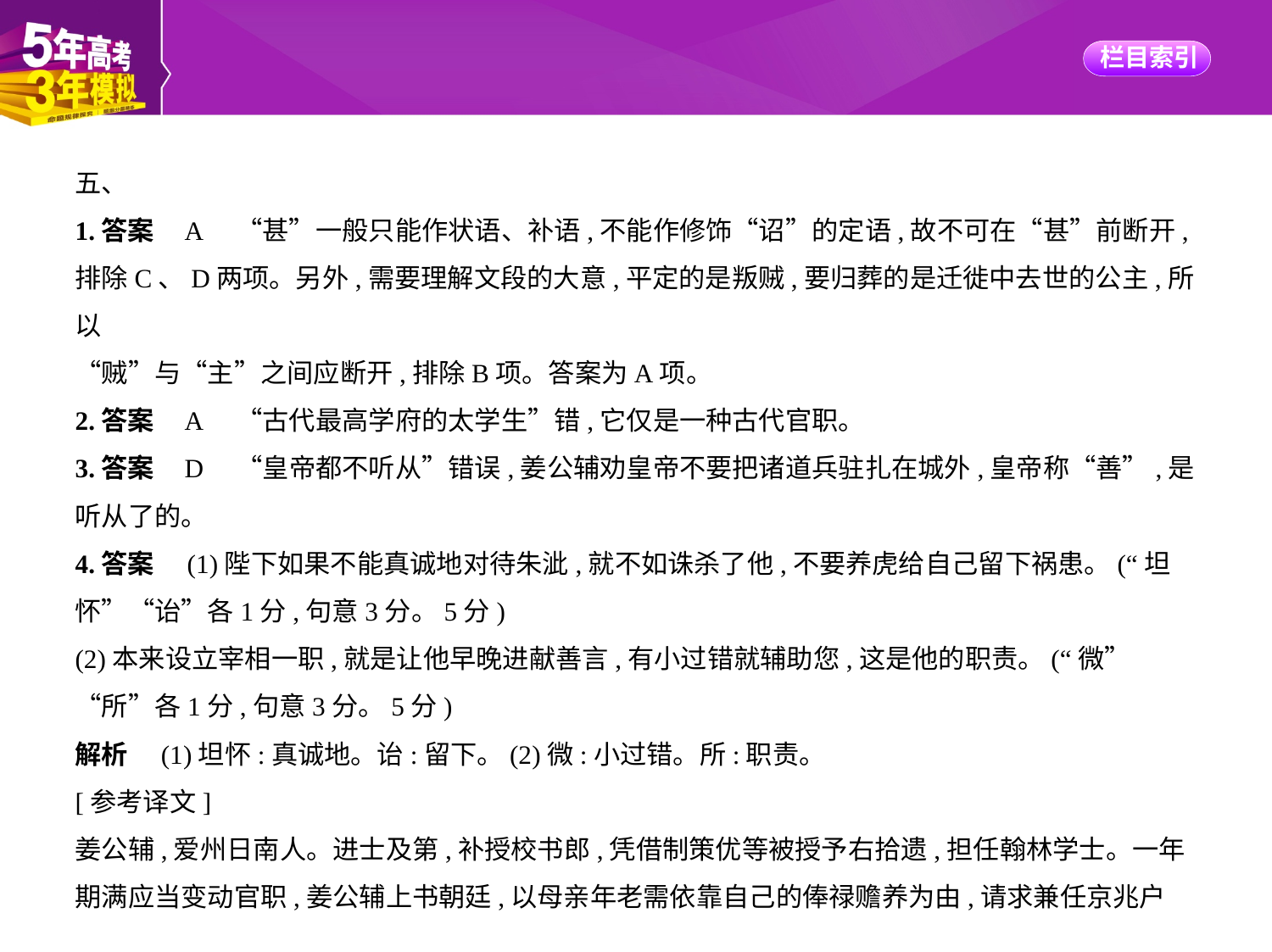

五、
1.答案    A　“甚”一般只能作状语、补语,不能作修饰“诏”的定语,故不可在“甚”前断开,
排除C、D两项。另外,需要理解文段的大意,平定的是叛贼,要归葬的是迁徙中去世的公主,所以
“贼”与“主”之间应断开,排除B项。答案为A项。
2.答案    A　“古代最高学府的太学生”错,它仅是一种古代官职。
3.答案    D　“皇帝都不听从”错误,姜公辅劝皇帝不要把诸道兵驻扎在城外,皇帝称“善”,是
听从了的。
4.答案　(1)陛下如果不能真诚地对待朱泚,就不如诛杀了他,不要养虎给自己留下祸患。(“坦
怀”“诒”各1分,句意3分。5分)
(2)本来设立宰相一职,就是让他早晚进献善言,有小过错就辅助您,这是他的职责。(“微”
“所”各1分,句意3分。5分)
解析　(1)坦怀:真诚地。诒:留下。(2)微:小过错。所:职责。
[参考译文]
姜公辅,爱州日南人。进士及第,补授校书郎,凭借制策优等被授予右拾遗,担任翰林学士。一年
期满应当变动官职,姜公辅上书朝廷,以母亲年老需依靠自己的俸禄赡养为由,请求兼任京兆户